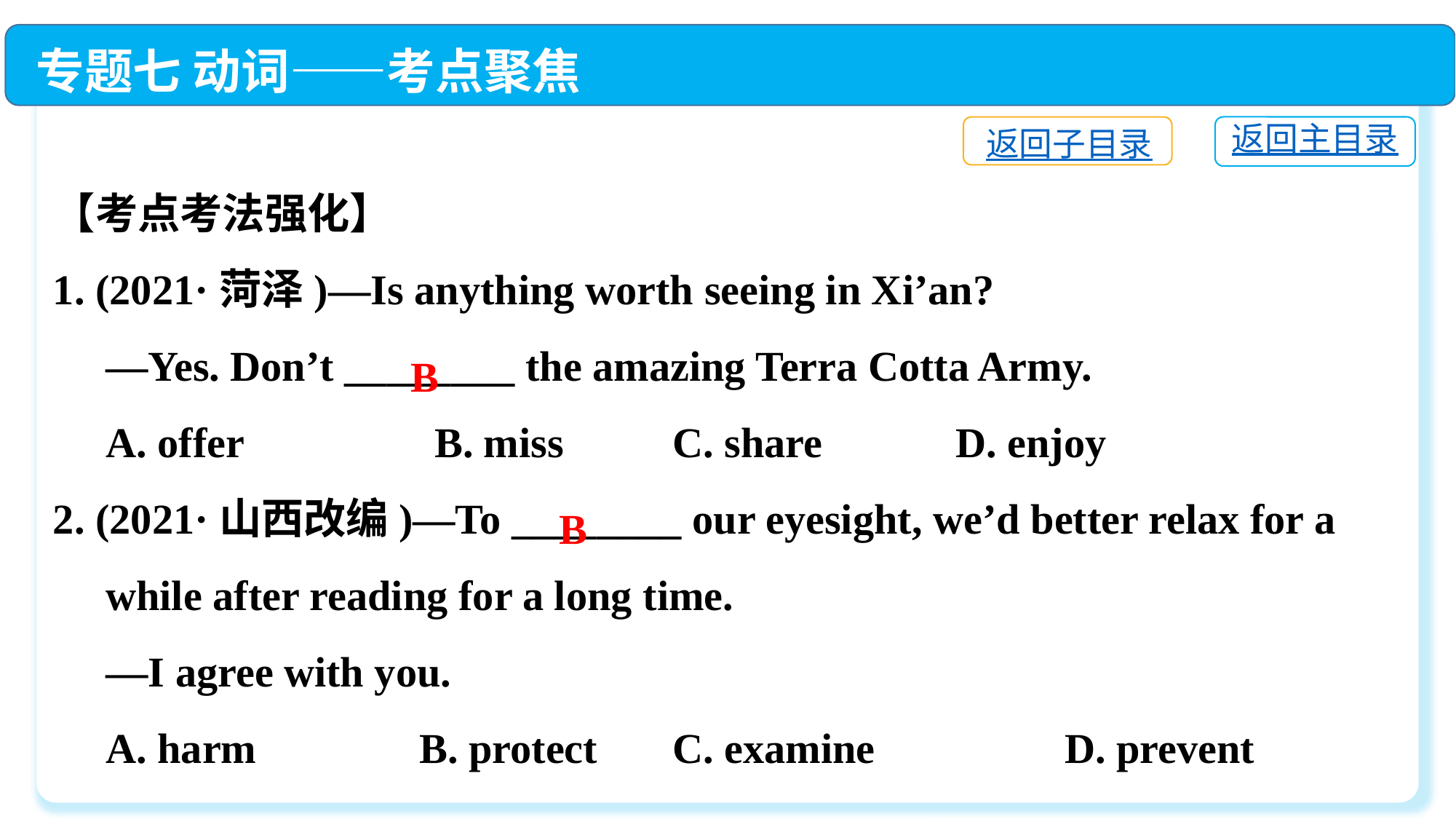

专题七 动词——考点聚焦

【考点考法强化】
1. (2021·菏泽)—Is anything worth seeing in Xi’an?
     —Yes. Don’t ________ the amazing Terra Cotta Army.
     A. offer　　　　B. miss	       C. share　　	  D. enjoy
2. (2021·山西改编)—To ________ our eyesight, we’d better relax for a
     while after reading for a long time.
     —I agree with you.
     A. harm　　 	   B. protect	       C. examine　	  D. prevent
返回主目录

返回子目录
B
B